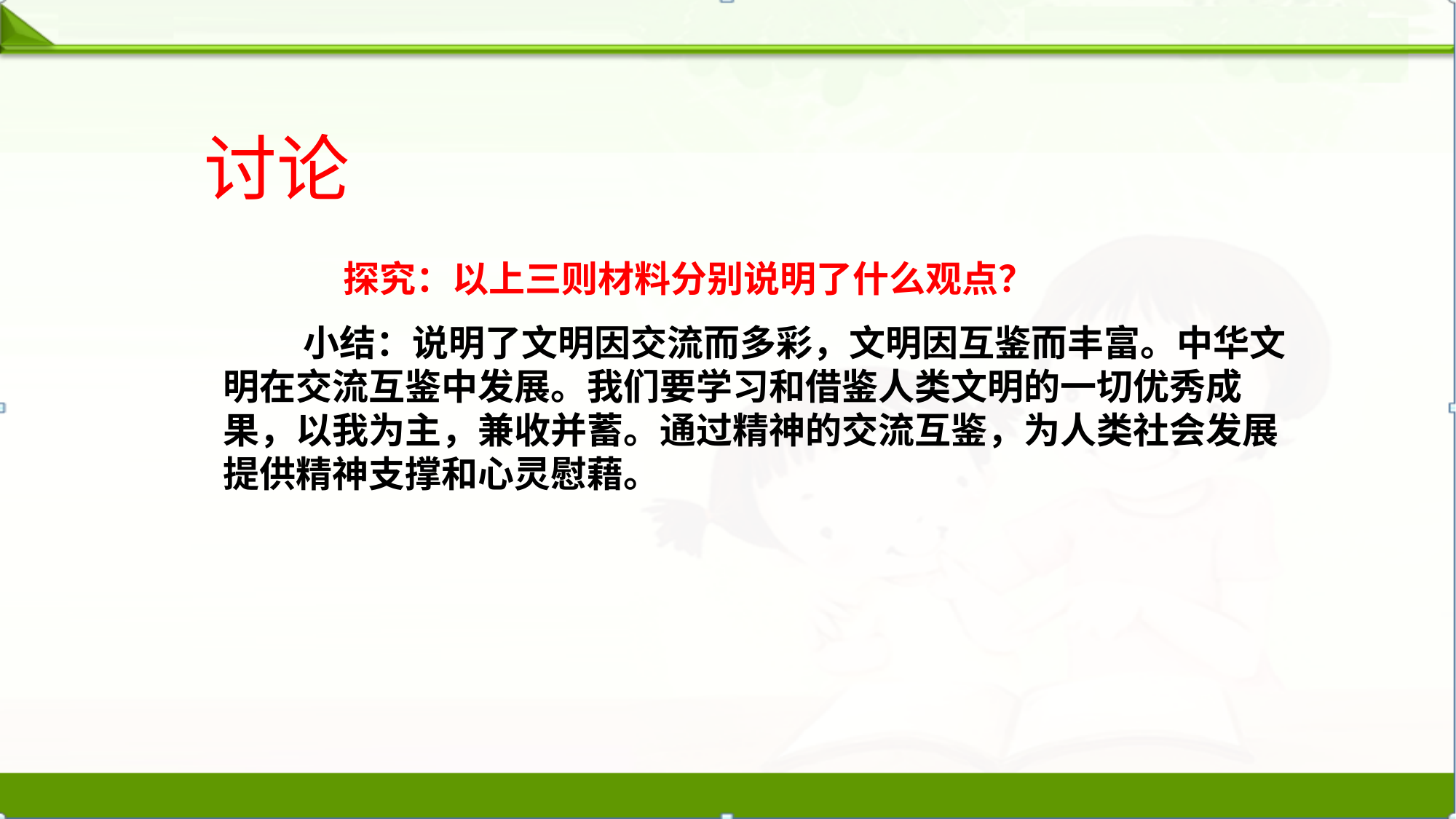

讨论
探究：以上三则材料分别说明了什么观点？
         小结：说明了文明因交流而多彩，文明因互鉴而丰富。中华文明在交流互鉴中发展。我们要学习和借鉴人类文明的一切优秀成果，以我为主，兼收并蓄。通过精神的交流互鉴，为人类社会发展提供精神支撑和心灵慰藉。